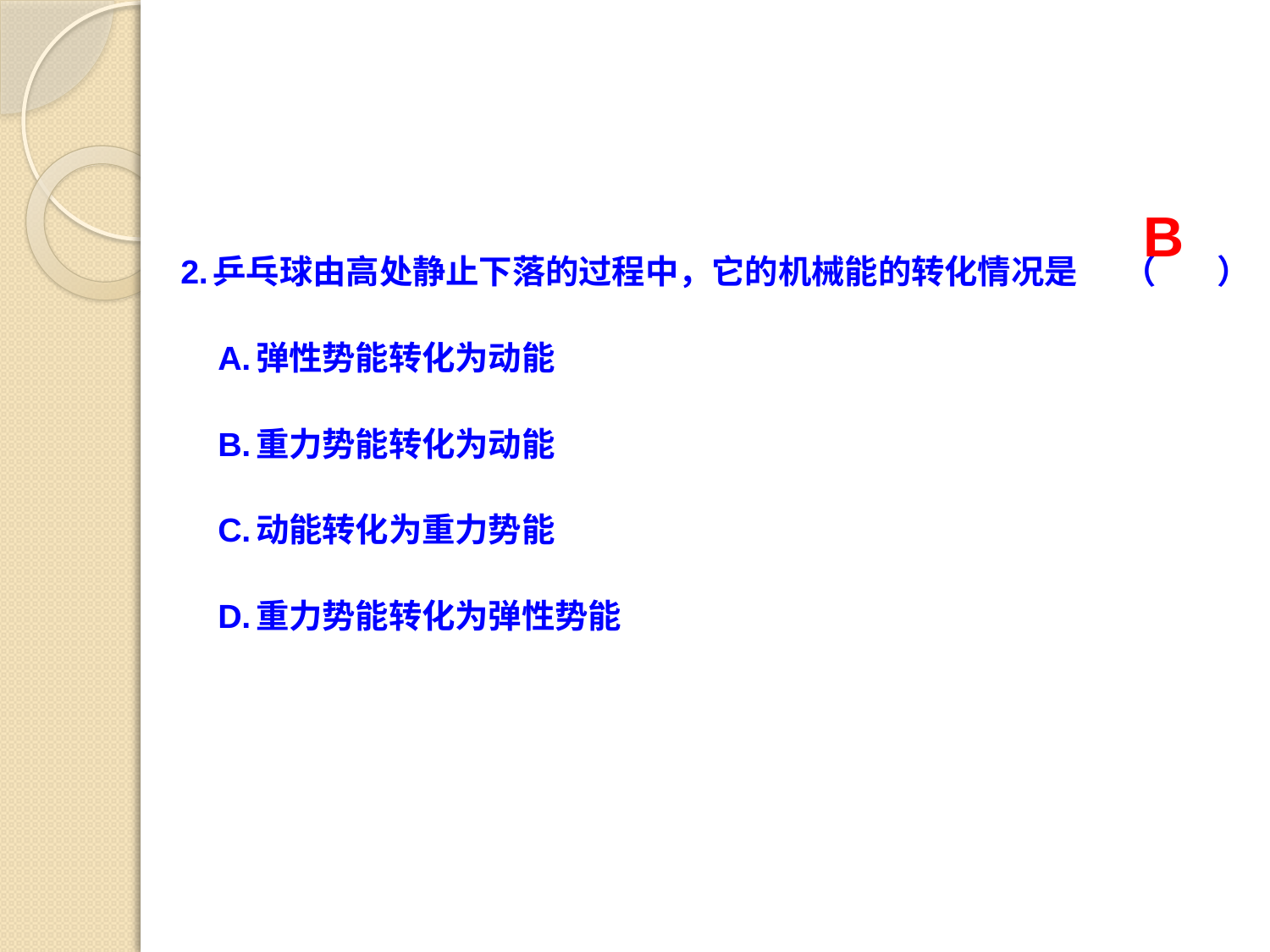

B
2.乒乓球由高处静止下落的过程中，它的机械能的转化情况是      （        ）
    A.弹性势能转化为动能
    B.重力势能转化为动能
    C.动能转化为重力势能
    D.重力势能转化为弹性势能